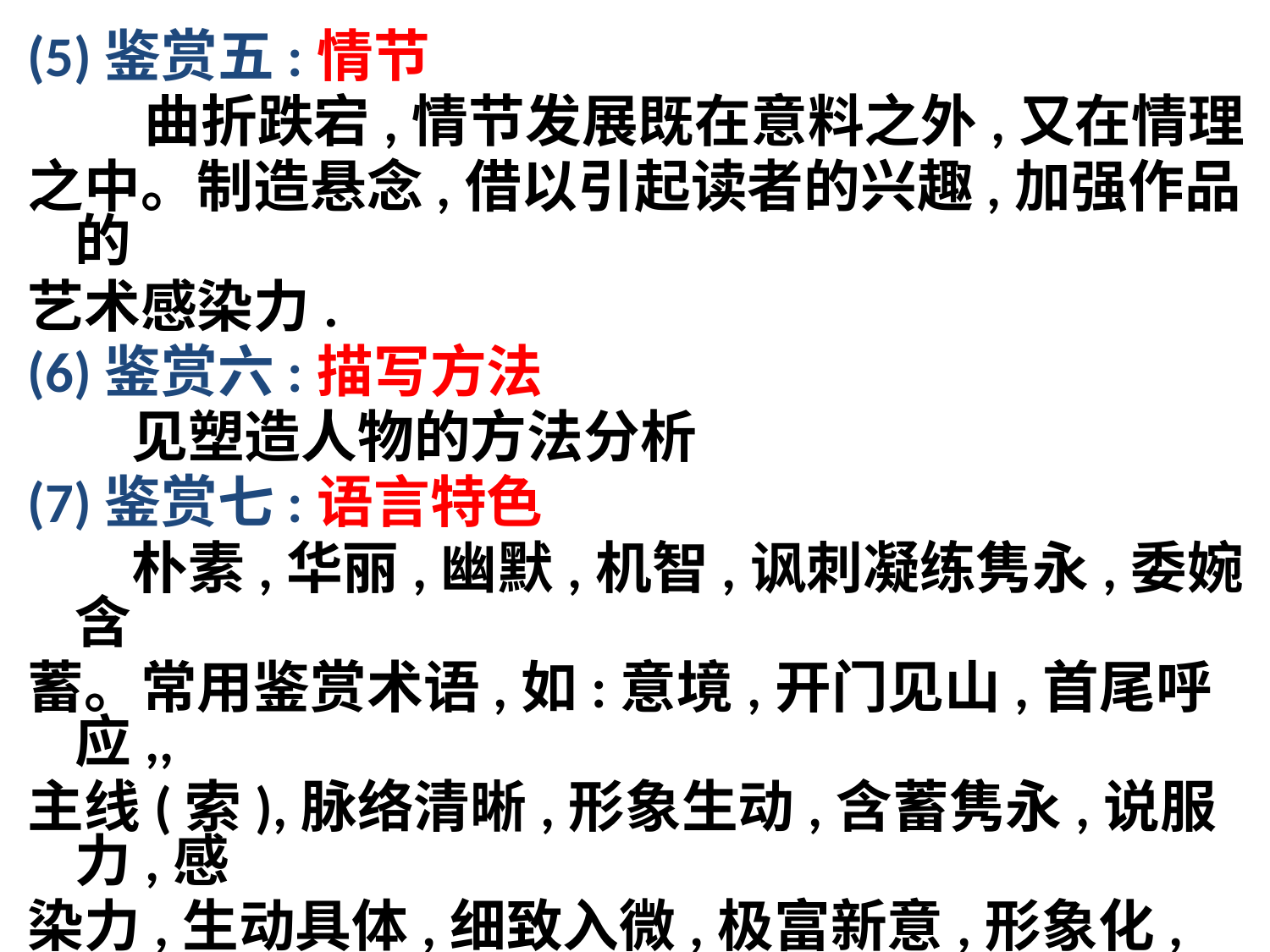

(5)鉴赏五:情节
        曲折跌宕,情节发展既在意料之外,又在情理
之中。制造悬念,借以引起读者的兴趣,加强作品的
艺术感染力.
(6)鉴赏六:描写方法
       见塑造人物的方法分析
(7)鉴赏七:语言特色
       朴素,华丽,幽默,机智,讽刺凝练隽永,委婉含
蓄。常用鉴赏术语,如:意境,开门见山,首尾呼应,,
主线(索),脉络清晰,形象生动,含蓄隽永,说服力,感
染力,生动具体,细致入微,极富新意,形象化,漫画式,
人物性格(广义) ,典型环境,文眼,文章基调凝重悲
凉,激昂明快,等等.